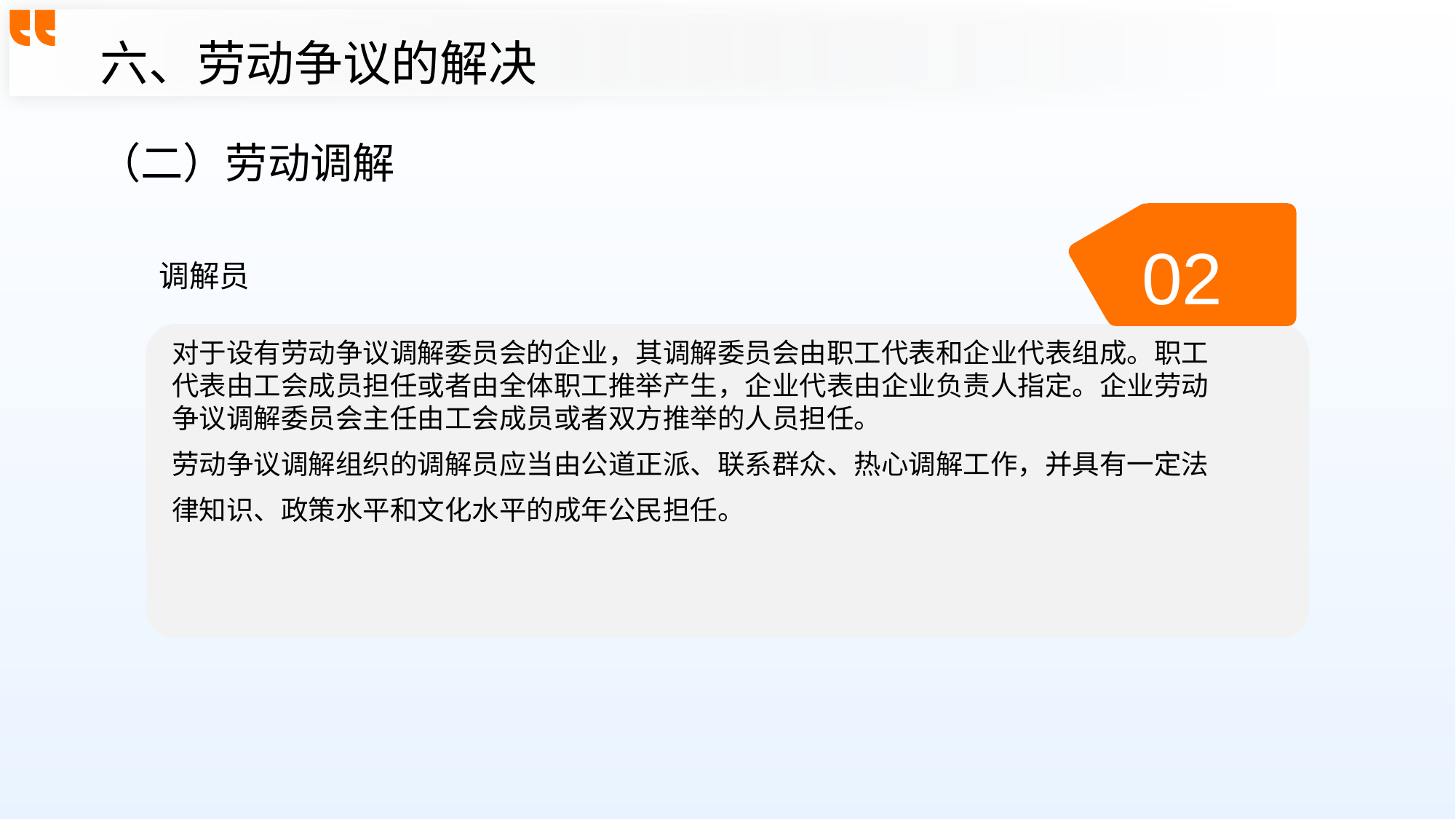

六、劳动争议的解决
（二）劳动调解

02
调解员

对于设有劳动争议调解委员会的企业，其调解委员会由职工代表和企业代表组成。职工代表由工会成员担任或者由全体职工推举产生，企业代表由企业负责人指定。企业劳动争议调解委员会主任由工会成员或者双方推举的人员担任。
劳动争议调解组织的调解员应当由公道正派、联系群众、热心调解工作，并具有一定法律知识、政策水平和文化水平的成年公民担任。